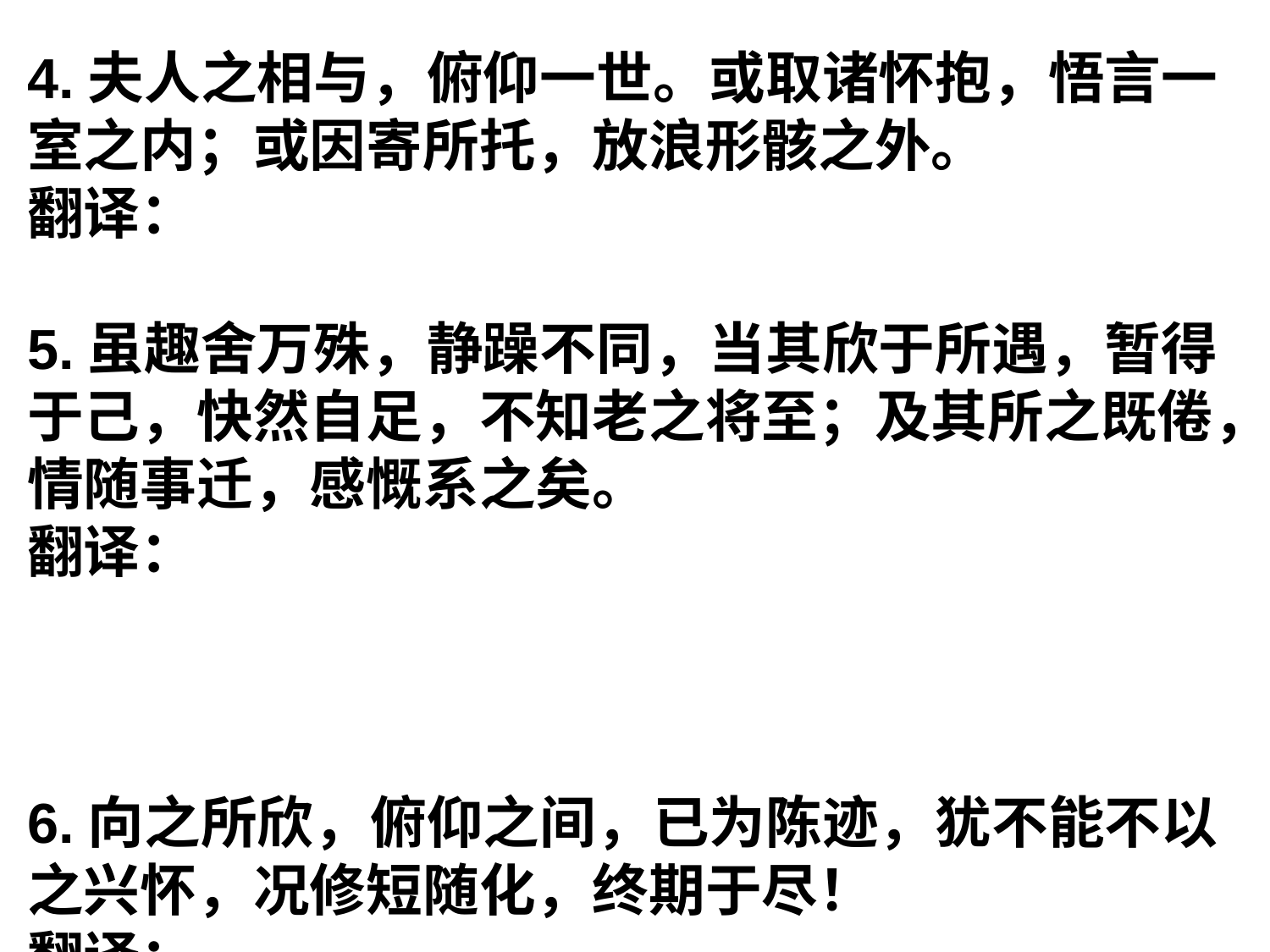

4.夫人之相与，俯仰一世。或取诸怀抱，悟言一室之内；或因寄所托，放浪形骸之外。
翻译：

5.虽趣舍万殊，静躁不同，当其欣于所遇，暂得于己，快然自足，不知老之将至；及其所之既倦，情随事迁，感慨系之矣。
翻译：

6.向之所欣，俯仰之间，已为陈迹，犹不能不以之兴怀，况修短随化，终期于尽！
翻译：